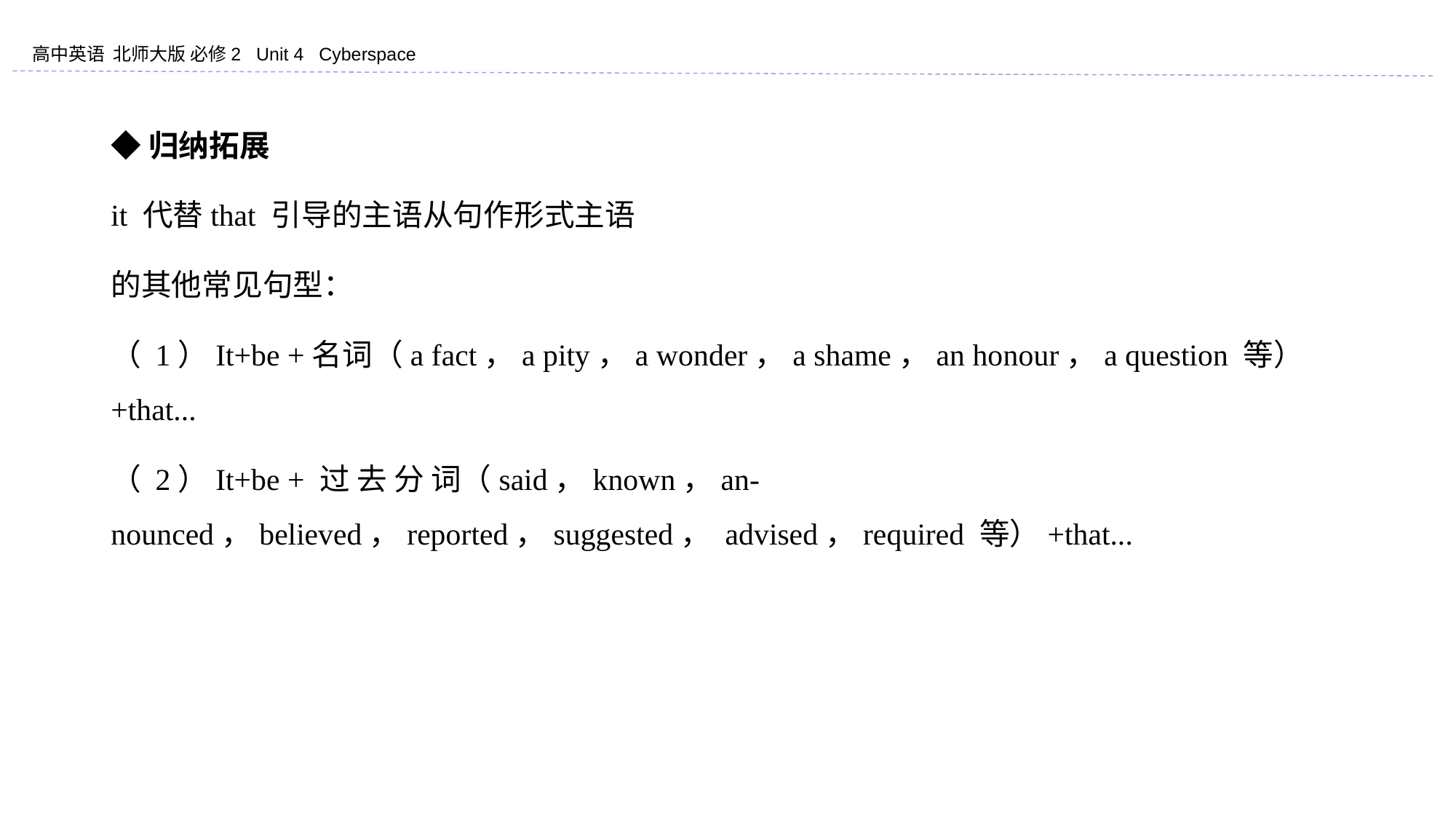

◆归纳拓展
it 代替that 引导的主语从句作形式主语
的其他常见句型：
（ 1）It+be +名词（a fact，a pity，a wonder，a shame，an honour，a question 等） +that...
（ 2）It+be + 过 去 分 词（said，known，an-nounced，believed，reported，suggested， advised，required 等）+that...